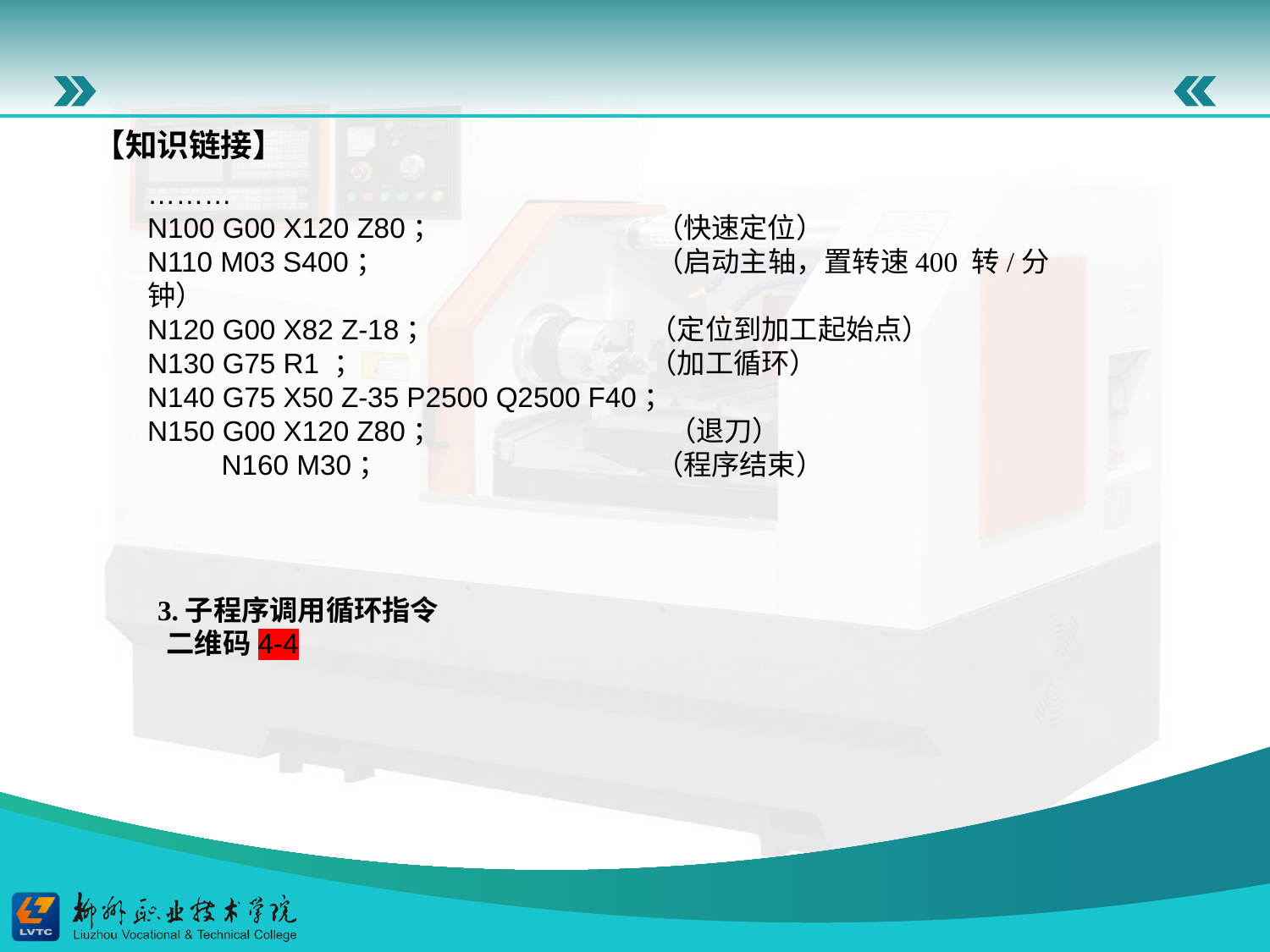

【知识链接】
………N100 G00 X120 Z80；		（快速定位）N110 M03 S400；			（启动主轴，置转速400 转/分钟）N120 G00 X82 Z-18；	                   （定位到加工起始点）N130 G75 R1 ；		                   （加工循环）N140 G75 X50 Z-35 P2500 Q2500 F40；N150 G00 X120 Z80；		  （退刀）N160 M30；		                    （程序结束）
3.子程序调用循环指令二维码4-4